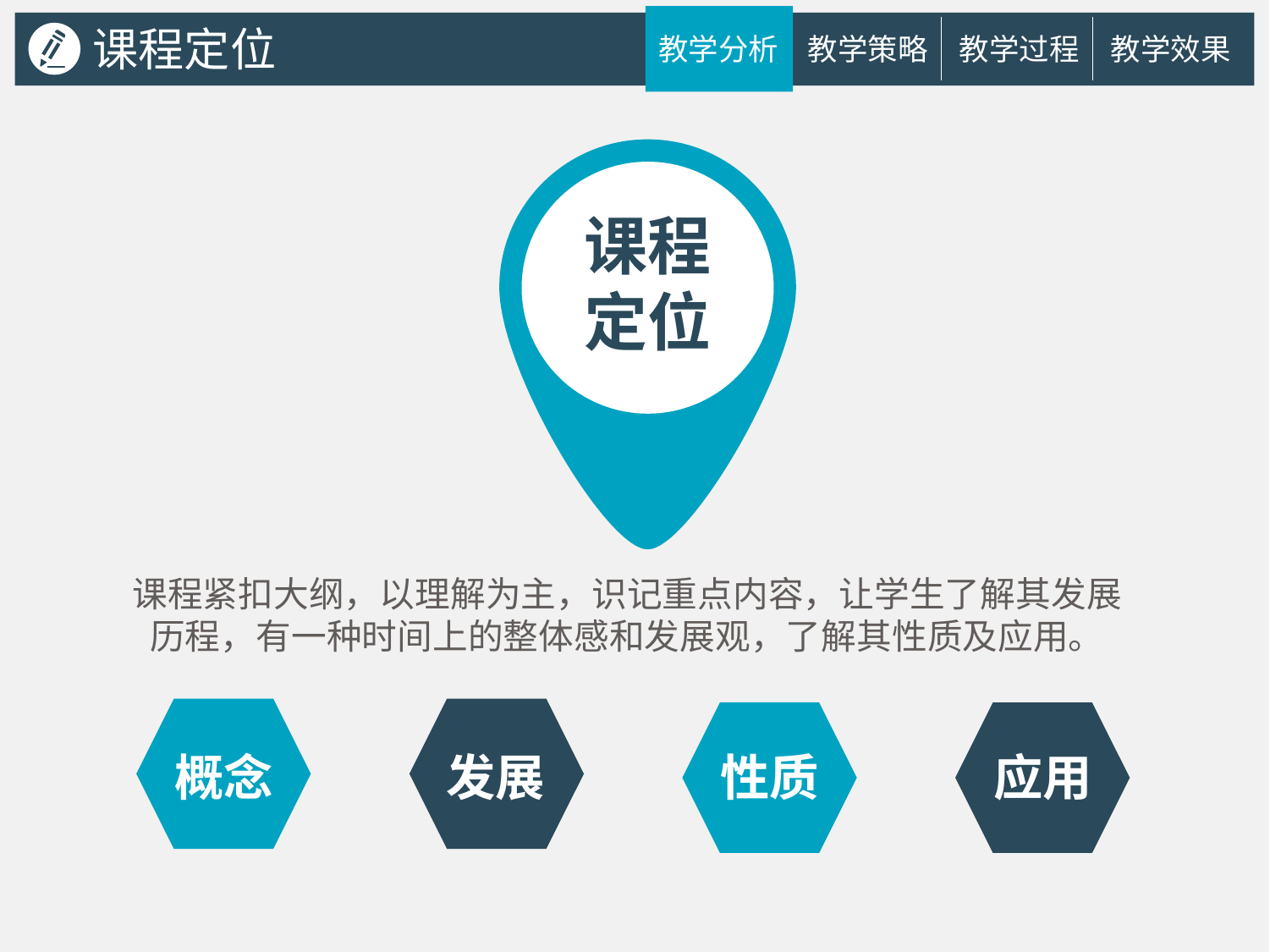

课程定位

教学分析
教学策略
教学过程
教学效果

课程定位
课程紧扣大纲，以理解为主，识记重点内容，让学生了解其发展历程，有一种时间上的整体感和发展观，了解其性质及应用。

概念
发展
性质
应用